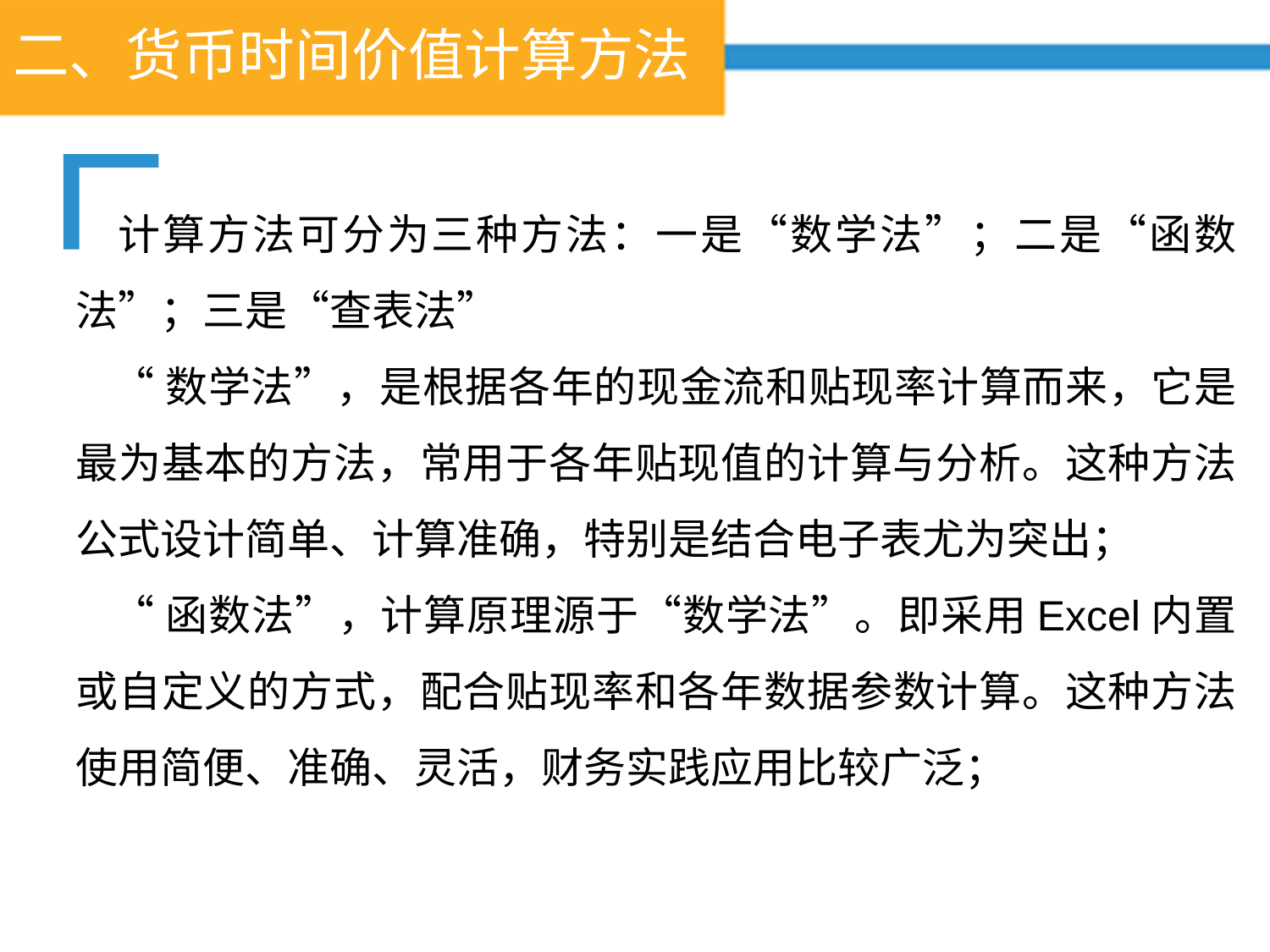

# 二、货币时间价值计算方法

计算方法可分为三种方法：一是“数学法”；二是“函数法”；三是“查表法”
“数学法”，是根据各年的现金流和贴现率计算而来，它是最为基本的方法，常用于各年贴现值的计算与分析。这种方法公式设计简单、计算准确，特别是结合电子表尤为突出；
“函数法”，计算原理源于“数学法”。即采用Excel内置或自定义的方式，配合贴现率和各年数据参数计算。这种方法使用简便、准确、灵活，财务实践应用比较广泛；